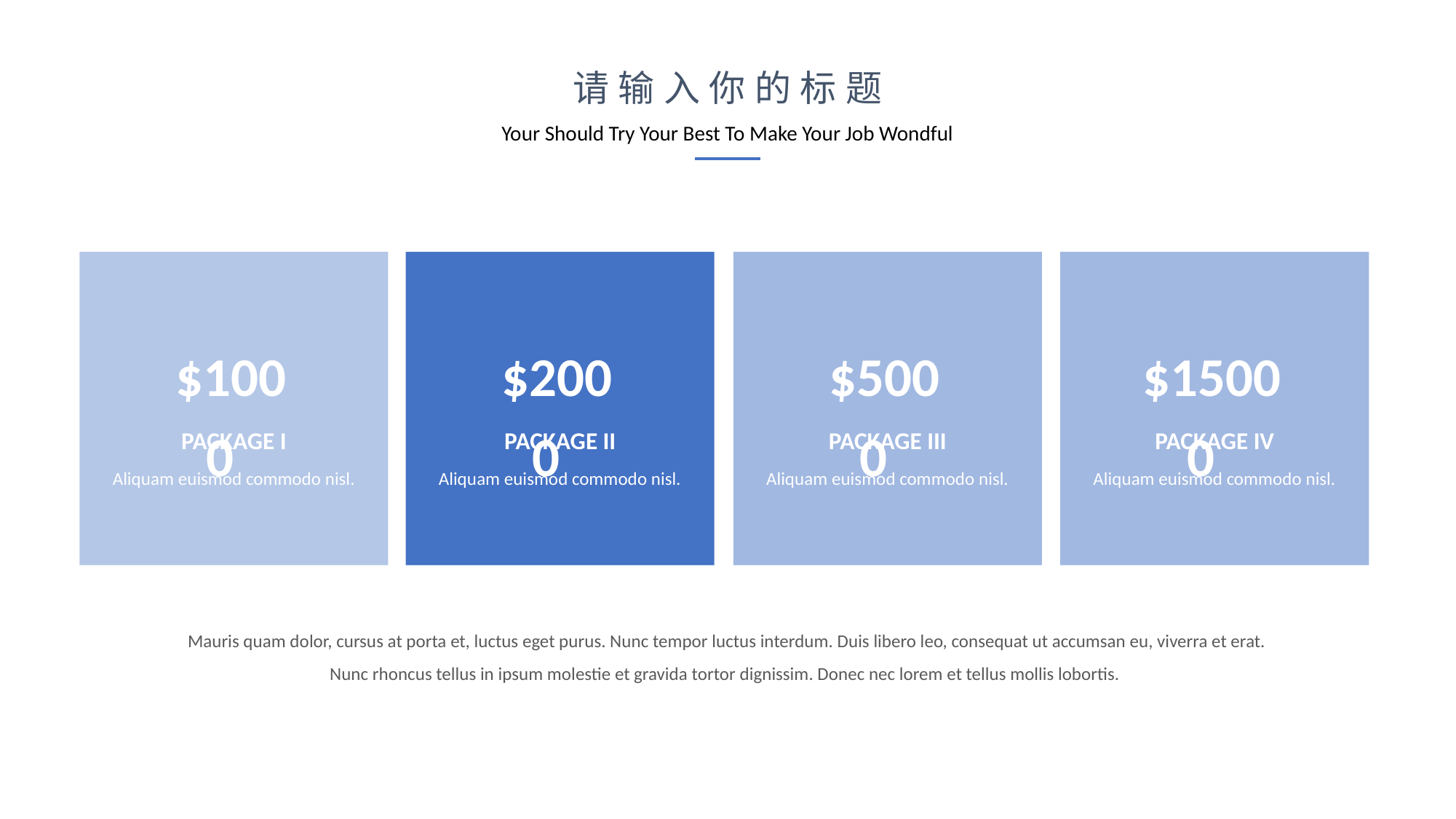

请输入你的标题
Your Should Try Your Best To Make Your Job Wondful

$1000
$2000
$5000
$15000
PACKAGE I
PACKAGE II
PACKAGE III
PACKAGE IV
Aliquam euismod commodo nisl.
Aliquam euismod commodo nisl.
Aliquam euismod commodo nisl.
Aliquam euismod commodo nisl.
Mauris quam dolor, cursus at porta et, luctus eget purus. Nunc tempor luctus interdum. Duis libero leo, consequat ut accumsan eu, viverra et erat. Nunc rhoncus tellus in ipsum molestie et gravida tortor dignissim. Donec nec lorem et tellus mollis lobortis.